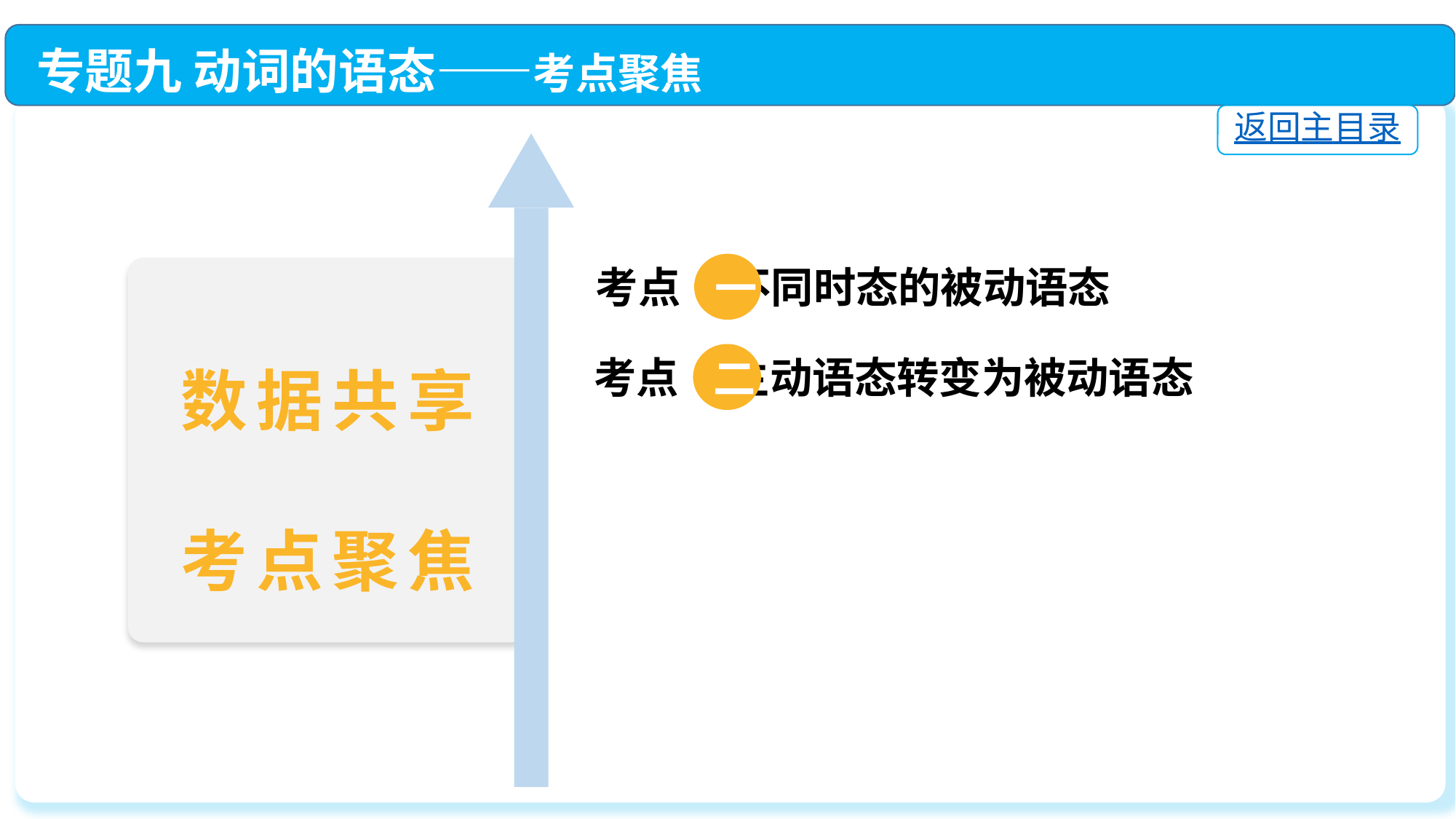

专题九 动词的语态——考点聚焦

返回主目录

一
考点     不同时态的被动语态

二
考点     主动语态转变为被动语态
数据共享
考点聚焦